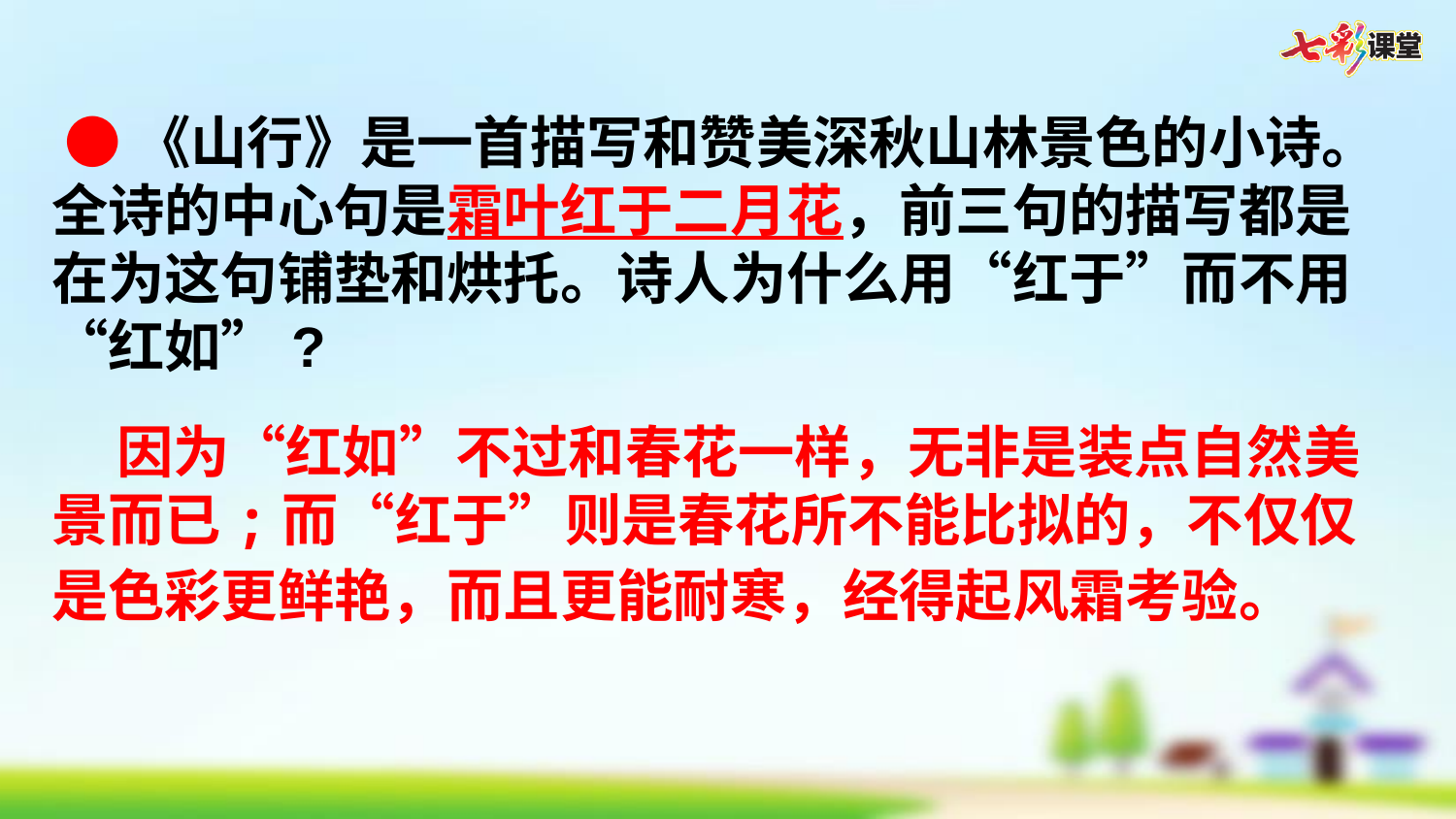

●《山行》是一首描写和赞美深秋山林景色的小诗。全诗的中心句是霜叶红于二月花，前三句的描写都是在为这句铺垫和烘托。诗人为什么用“红于”而不用“红如”?
    因为“红如”不过和春花一样，无非是装点自然美景而已;而“红于”则是春花所不能比拟的，不仅仅是色彩更鲜艳，而且更能耐寒，经得起风霜考验。